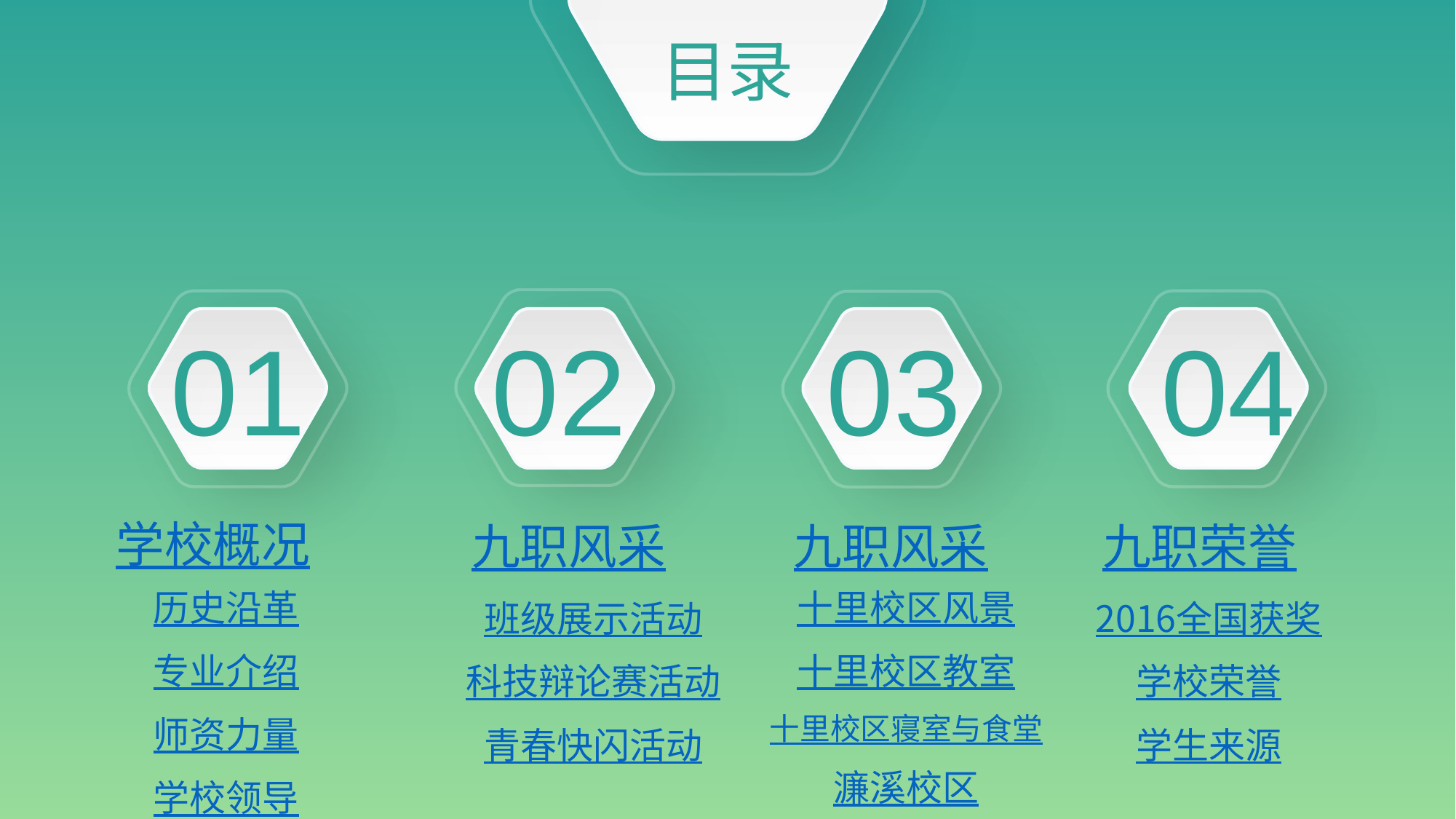

目录

01

02

03

04
学校概况
九职风采
九职风采
九职荣誉
历史沿革
专业介绍
师资力量
学校领导
十里校区风景
十里校区教室
十里校区寝室与食堂
濂溪校区
班级展示活动
科技辩论赛活动
青春快闪活动
2016全国获奖
学校荣誉
学生来源